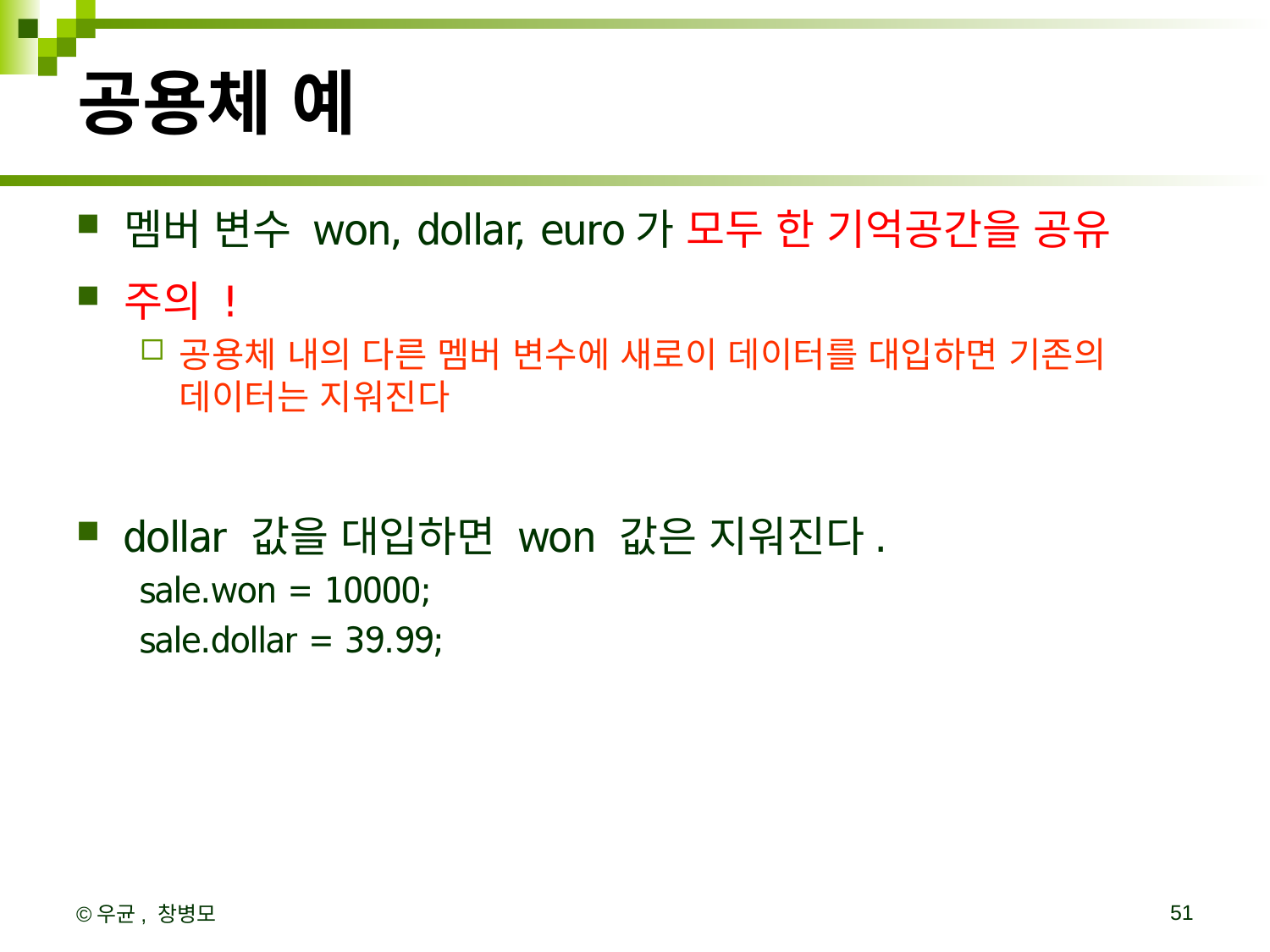

# 공용체 예
멤버 변수 won, dollar, euro가 모두 한 기억공간을 공유
주의 !
공용체 내의 다른 멤버 변수에 새로이 데이터를 대입하면 기존의 데이터는 지워진다

dollar 값을 대입하면 won 값은 지워진다.
sale.won = 10000;
sale.dollar = 39.99;
©우균, 창병모
51